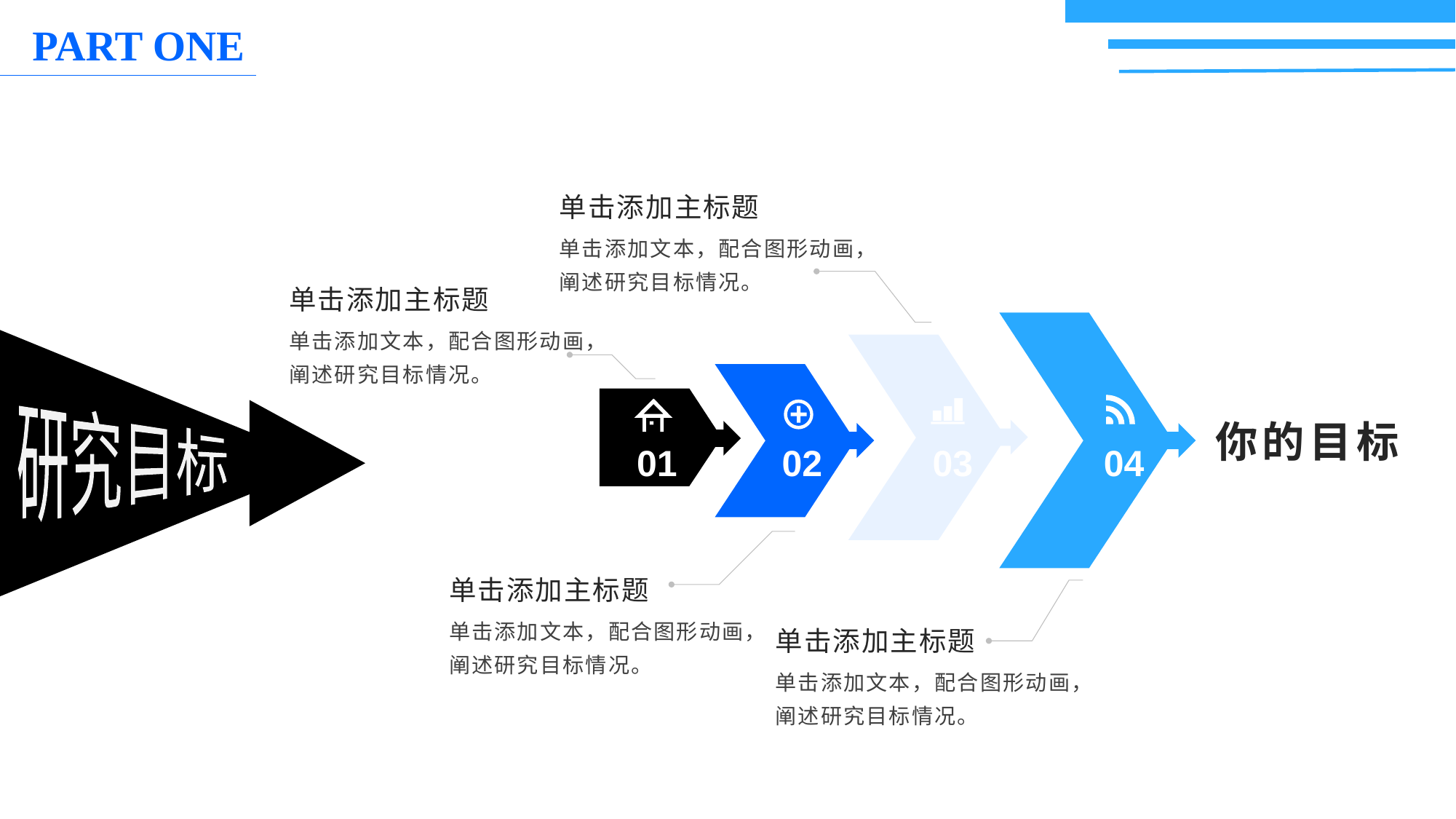

单击添加主标题
单击添加文本，配合图形动画，阐述研究目标情况。

单击添加主标题

单击添加文本，配合图形动画，阐述研究目标情况。

研究目标

你的目标
01
02
03
04

单击添加主标题

单击添加文本，配合图形动画，阐述研究目标情况。
单击添加主标题
单击添加文本，配合图形动画，阐述研究目标情况。